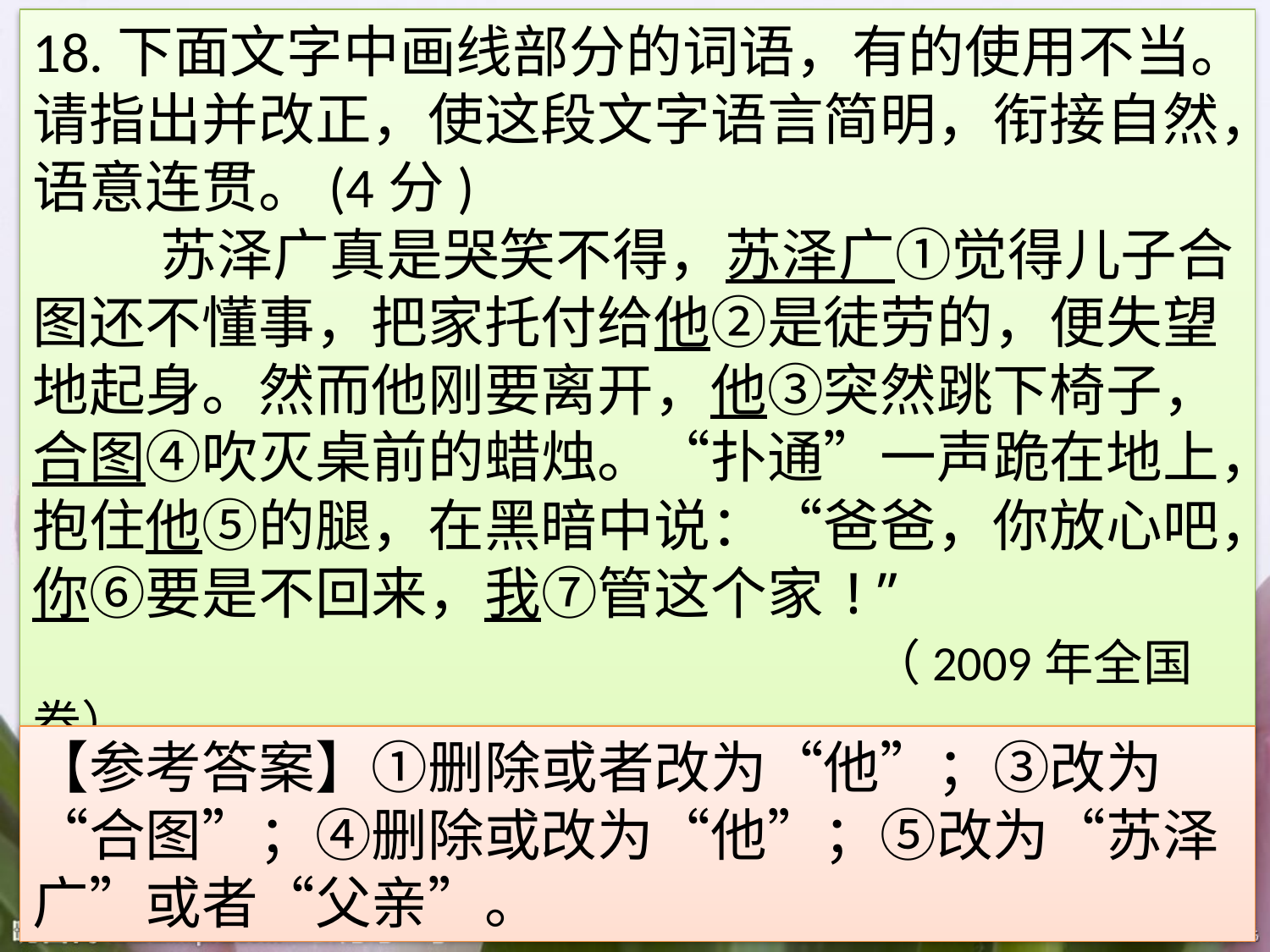

18.下面文字中画线部分的词语，有的使用不当。请指出并改正，使这段文字语言简明，衔接自然，语意连贯。(4分)
         苏泽广真是哭笑不得，苏泽广①觉得儿子合图还不懂事，把家托付给他②是徒劳的，便失望地起身。然而他刚要离开，他③突然跳下椅子，合图④吹灭桌前的蜡烛。“扑通”一声跪在地上，抱住他⑤的腿，在黑暗中说：“爸爸，你放心吧，你⑥要是不回来，我⑦管这个家!”
                                                                 （2009年全国卷）
【参考答案】①删除或者改为“他”；③改为“合图”；④删除或改为“他”；⑤改为“苏泽广”或者“父亲”。